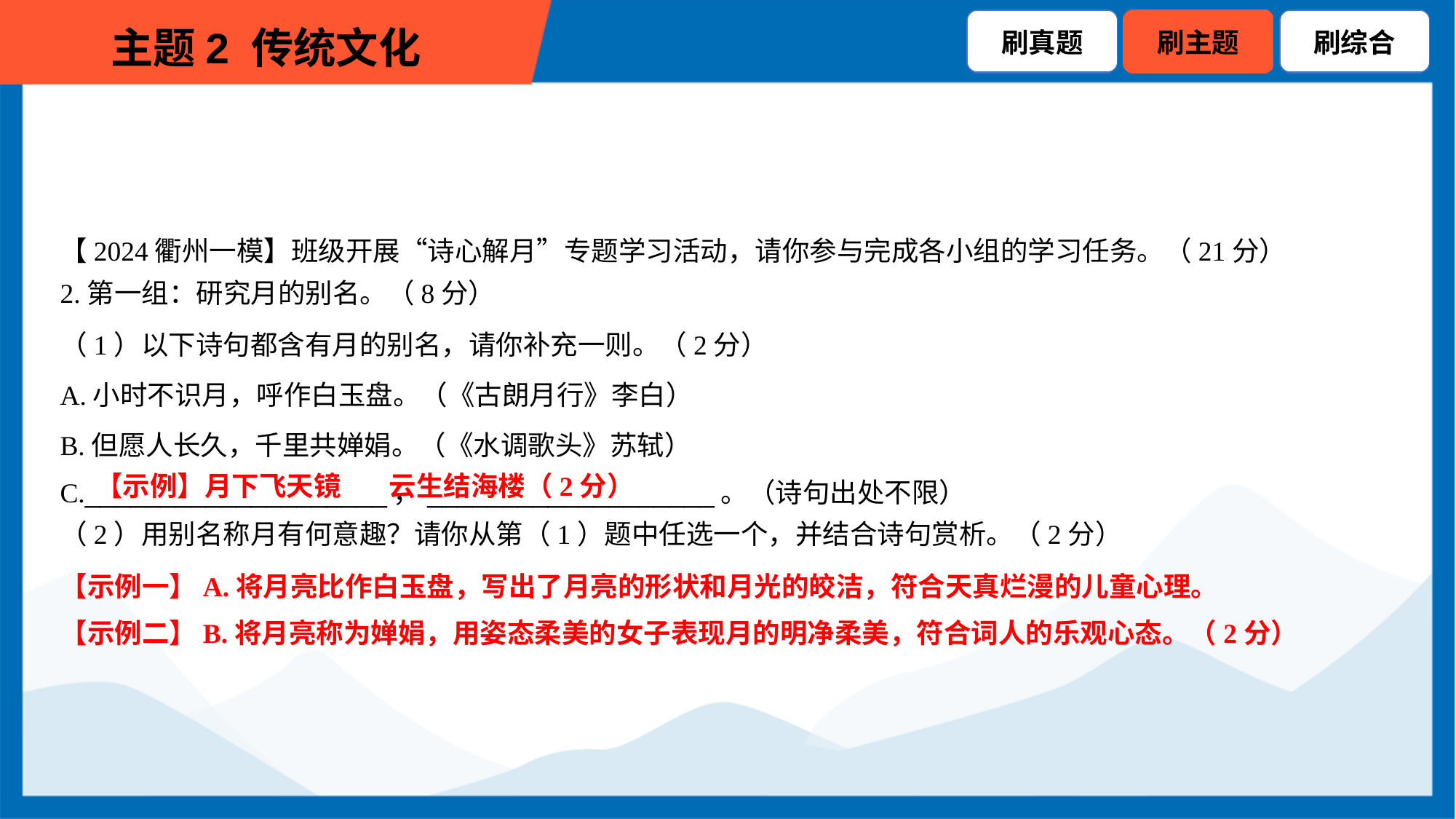

【2024衢州一模】班级开展“诗心解月”专题学习活动，请你参与完成各小组的学习任务。（21分）
2.第一组：研究月的别名。（8分）
（1）以下诗句都含有月的别名，请你补充一则。（2分）
A.小时不识月，呼作白玉盘。（《古朗月行》李白）
B.但愿人长久，千里共婵娟。（《水调歌头》苏轼）
C.____________________，___________________。（诗句出处不限）
【示例】月下飞天镜
云生结海楼（2分）
（2）用别名称月有何意趣？请你从第（1）题中任选一个，并结合诗句赏析。（2分）
【示例一】A.将月亮比作白玉盘，写出了月亮的形状和月光的皎洁，符合天真烂漫的儿童心理。
【示例二】B.将月亮称为婵娟，用姿态柔美的女子表现月的明净柔美，符合词人的乐观心态。（2分）